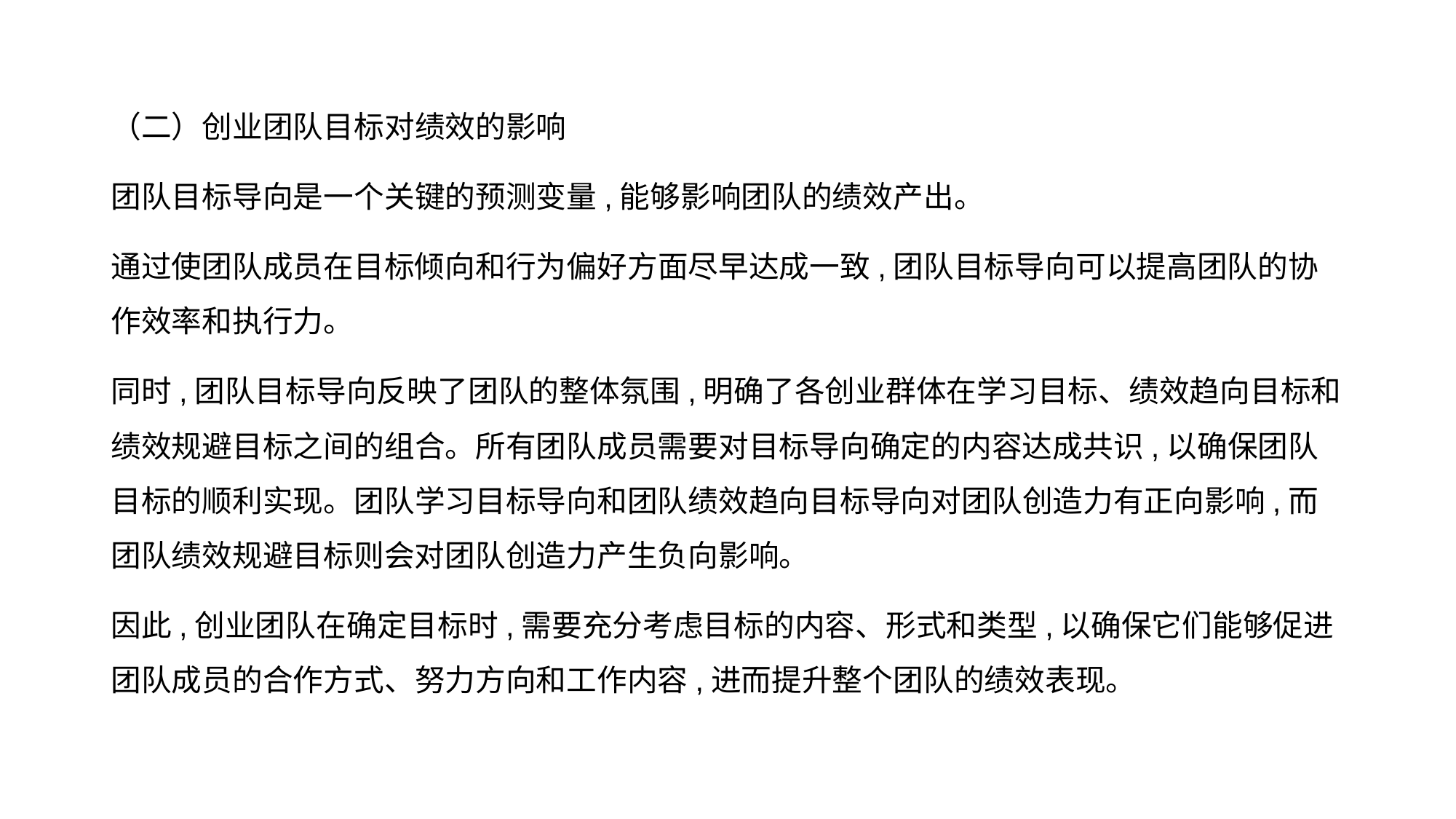

（二）创业团队目标对绩效的影响
团队目标导向是一个关键的预测变量,能够影响团队的绩效产出。
通过使团队成员在目标倾向和行为偏好方面尽早达成一致,团队目标导向可以提高团队的协作效率和执行力。
同时,团队目标导向反映了团队的整体氛围,明确了各创业群体在学习目标、绩效趋向目标和绩效规避目标之间的组合。所有团队成员需要对目标导向确定的内容达成共识,以确保团队目标的顺利实现。团队学习目标导向和团队绩效趋向目标导向对团队创造力有正向影响,而团队绩效规避目标则会对团队创造力产生负向影响。
因此,创业团队在确定目标时,需要充分考虑目标的内容、形式和类型,以确保它们能够促进团队成员的合作方式、努力方向和工作内容,进而提升整个团队的绩效表现。